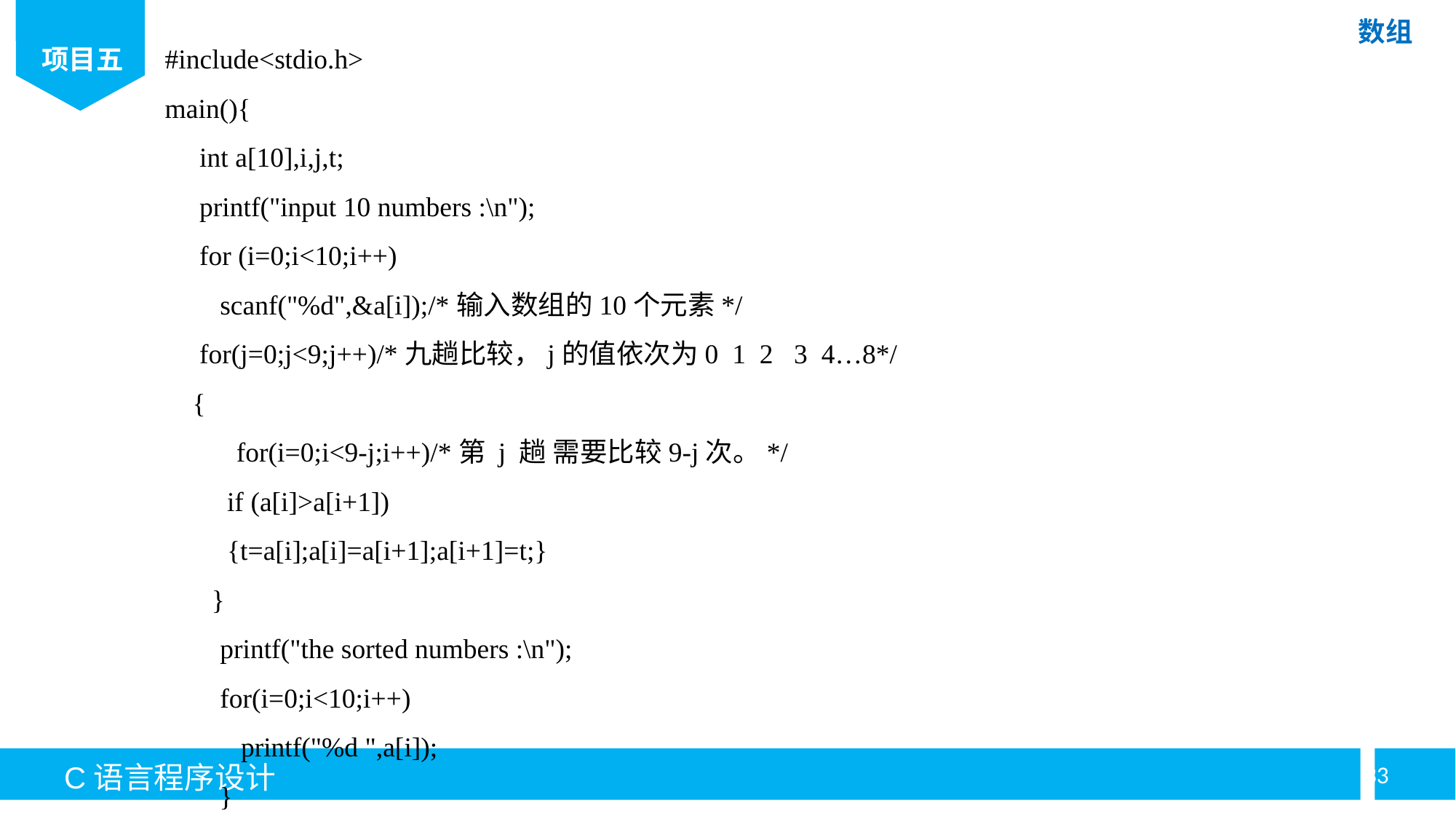

#include<stdio.h>
main(){
     int a[10],i,j,t;
     printf("input 10 numbers :\n");
     for (i=0;i<10;i++)
        scanf("%d",&a[i]);/*输入数组的10个元素*/
     for(j=0;j<9;j++)/*九趟比较，j的值依次为0  1  2   3  4…8*/
    {
for(i=0;i<9-j;i++)/*第 j 趟 需要比较9-j次。*/
         if (a[i]>a[i+1])
         {t=a[i];a[i]=a[i+1];a[i+1]=t;}
 }
        printf("the sorted numbers :\n");
        for(i=0;i<10;i++)
           printf("%d ",a[i]);
 }